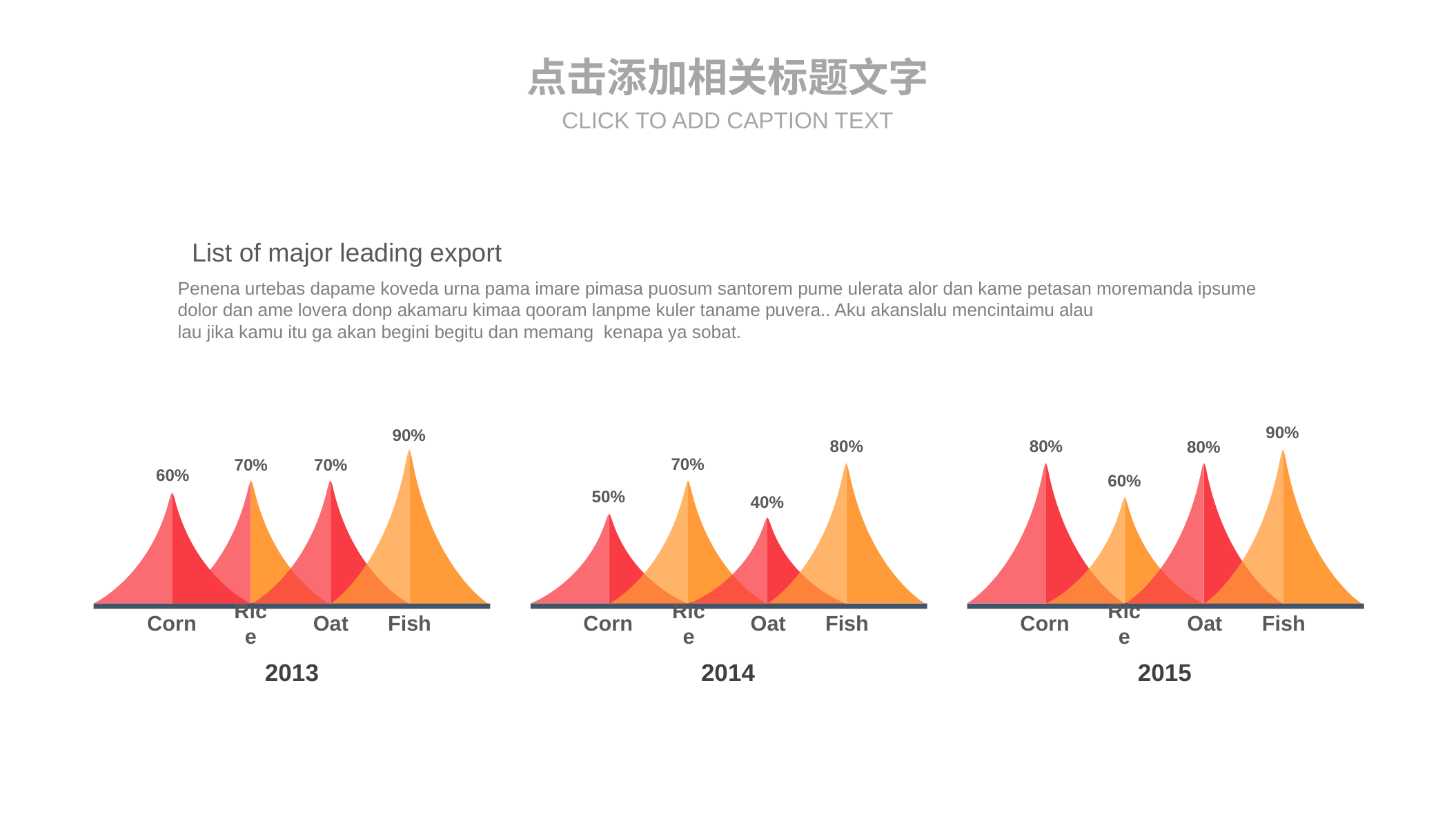

点击添加相关标题文字
CLICK TO ADD CAPTION TEXT
List of major leading export
Penena urtebas dapame koveda urna pama imare pimasa puosum santorem pume ulerata alor dan kame petasan moremanda ipsume dolor dan ame lovera donp akamaru kimaa qooram lanpme kuler taname puvera.. Aku akanslalu mencintaimu alau
lau jika kamu itu ga akan begini begitu dan memang  kenapa ya sobat.
90%
80%
80%
60%
90%
70%
70%
60%
80%
70%
50%
40%

Corn
Rice
Oat
Fish
Corn
Rice
Oat
Fish
Corn
Rice
Oat
Fish
2013
2014
2015